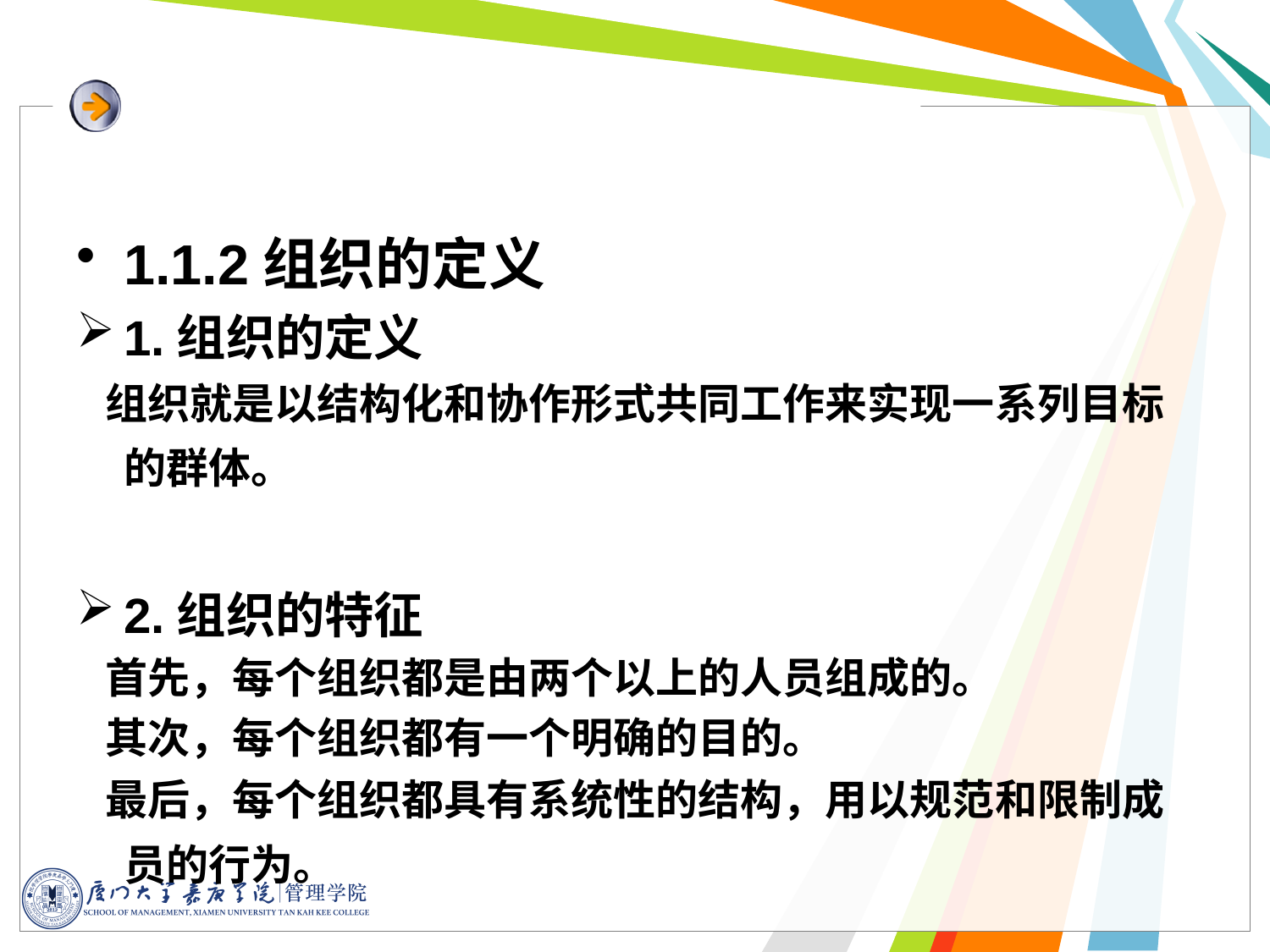

1.1.2组织的定义
1.组织的定义
  组织就是以结构化和协作形式共同工作来实现一系列目标的群体。

2.组织的特征
  首先，每个组织都是由两个以上的人员组成的。
  其次，每个组织都有一个明确的目的。
  最后，每个组织都具有系统性的结构，用以规范和限制成员的行为。